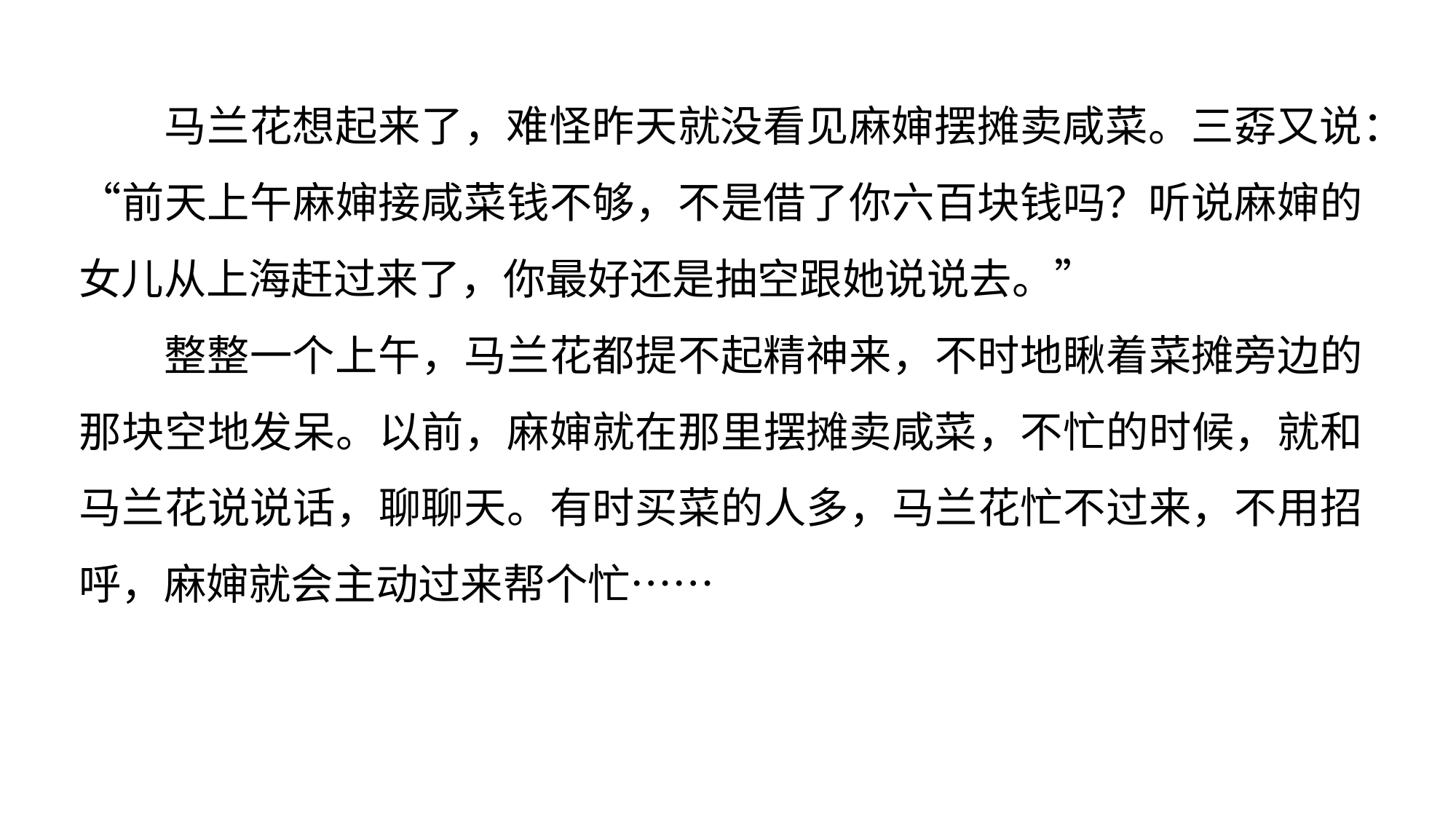

马兰花想起来了，难怪昨天就没看见麻婶摆摊卖咸菜。三孬又说：“前天上午麻婶接咸菜钱不够，不是借了你六百块钱吗？听说麻婶的女儿从上海赶过来了，你最好还是抽空跟她说说去。”
整整一个上午，马兰花都提不起精神来，不时地瞅着菜摊旁边的那块空地发呆。以前，麻婶就在那里摆摊卖咸菜，不忙的时候，就和马兰花说说话，聊聊天。有时买菜的人多，马兰花忙不过来，不用招呼，麻婶就会主动过来帮个忙……